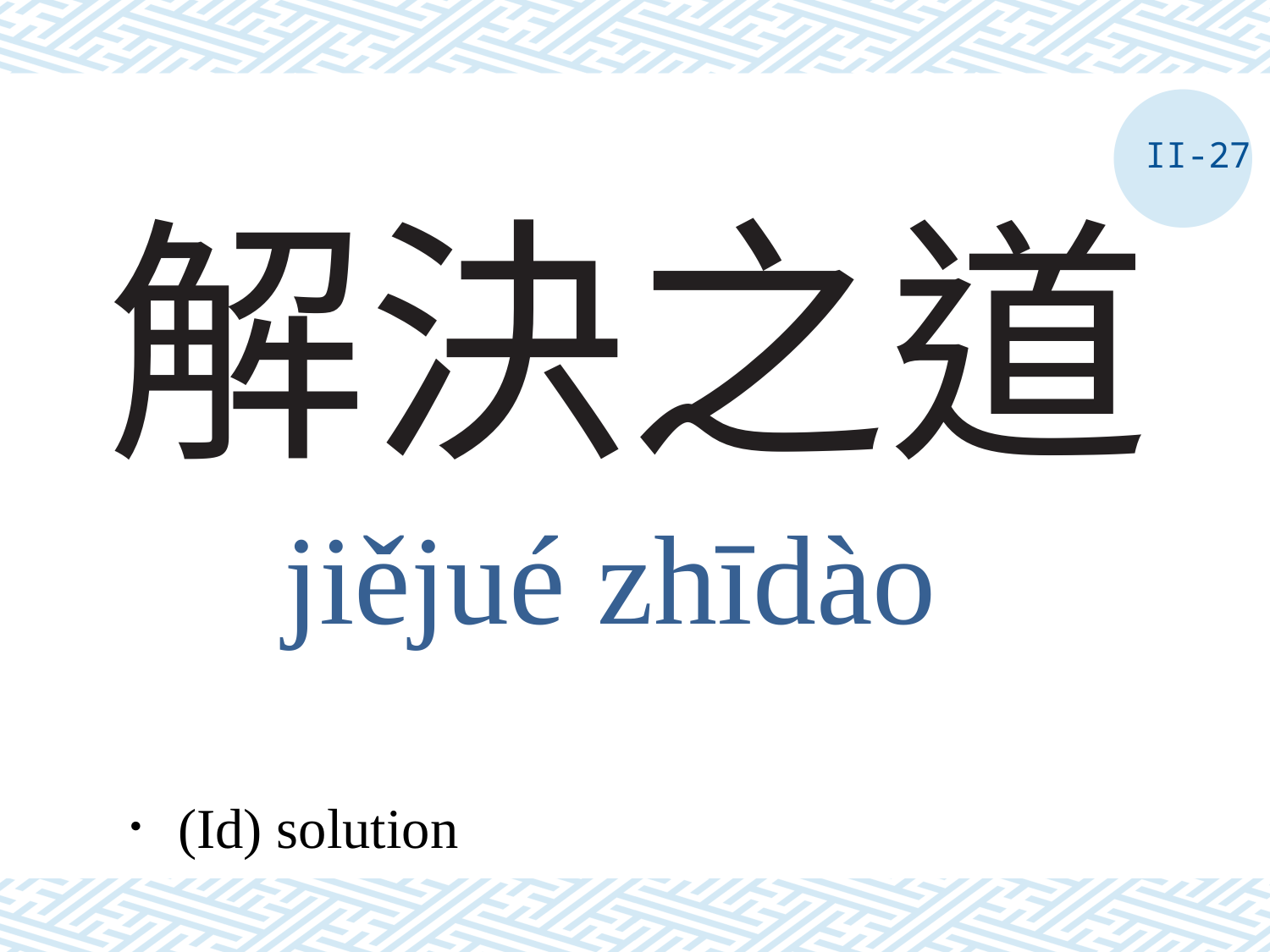

II-27

# 解決之道
jiějué zhīdào
．(Id) solution